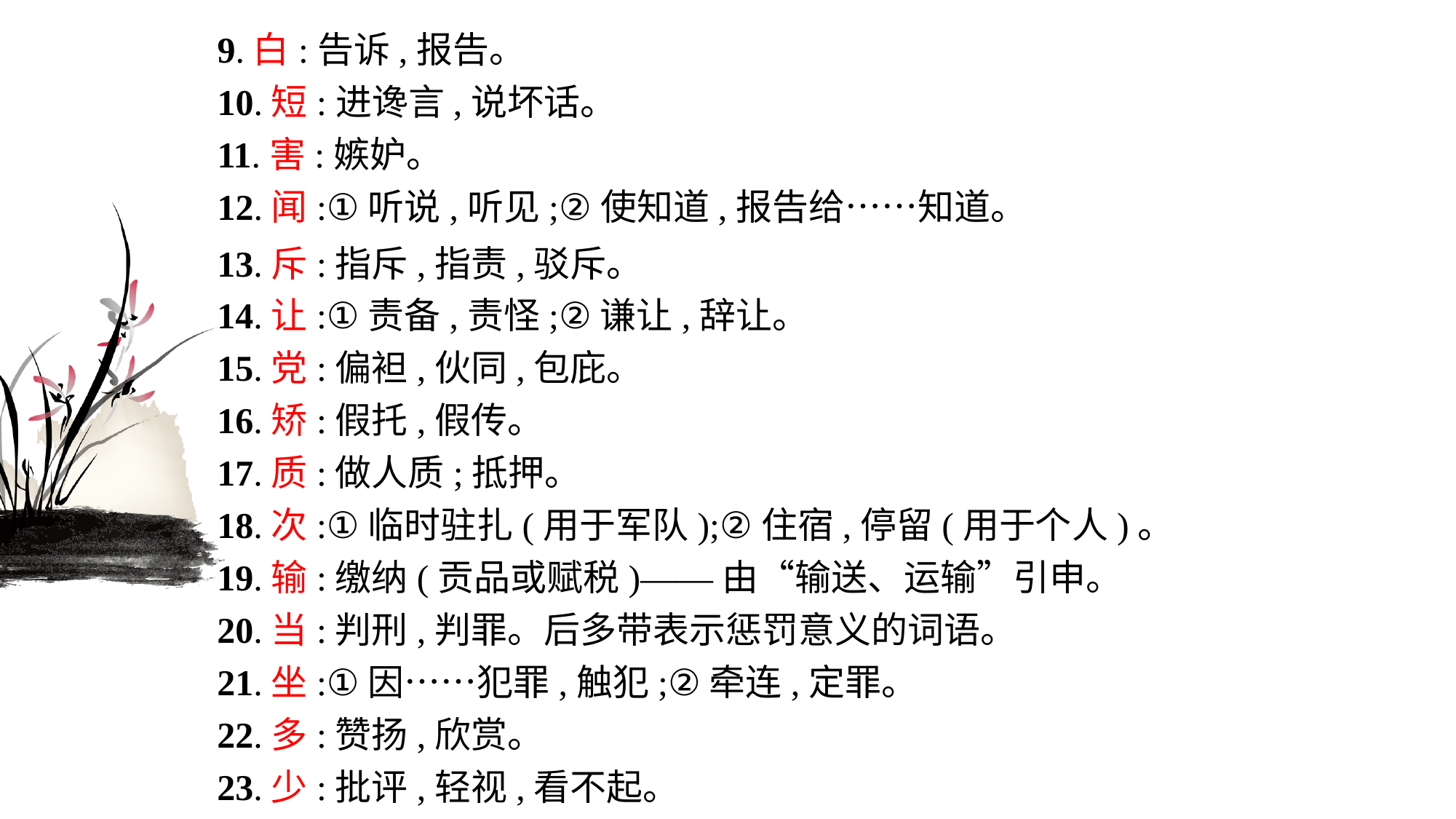

9.白:告诉,报告。
10.短:进谗言,说坏话。
11.害:嫉妒。
12.闻:①听说,听见;②使知道,报告给……知道。
13.斥:指斥,指责,驳斥。
14.让:①责备,责怪;②谦让,辞让。
15.党:偏袒,伙同,包庇。
16.矫:假托,假传。
17.质:做人质;抵押。
18.次:①临时驻扎(用于军队);②住宿,停留(用于个人)。
19.输:缴纳(贡品或赋税)——由“输送、运输”引申。
20.当:判刑,判罪。后多带表示惩罚意义的词语。
21.坐:①因……犯罪,触犯;②牵连,定罪。
22.多:赞扬,欣赏。
23.少:批评,轻视,看不起。